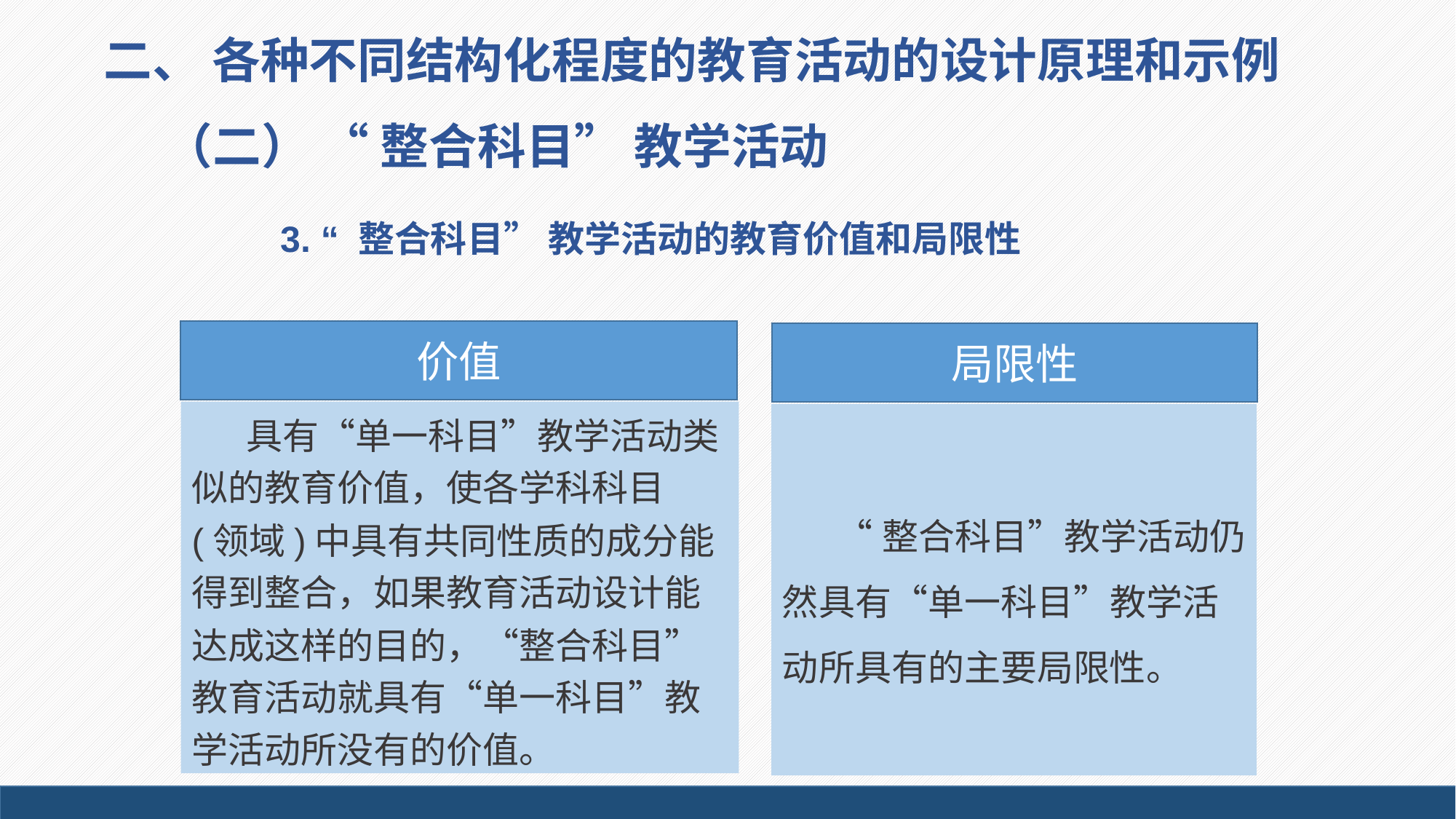

二、 各种不同结构化程度的教育活动的设计原理和示例
（二） “ 整合科目” 教学活动
3. “ 整合科目” 教学活动的教育价值和局限性
价值
局限性
具有“单一科目”教学活动类似的教育价值，使各学科科目(领域)中具有共同性质的成分能得到整合，如果教育活动设计能达成这样的目的，“整合科目”教育活动就具有“单一科目”教学活动所没有的价值。
“整合科目”教学活动仍然具有“单一科目”教学活动所具有的主要局限性。